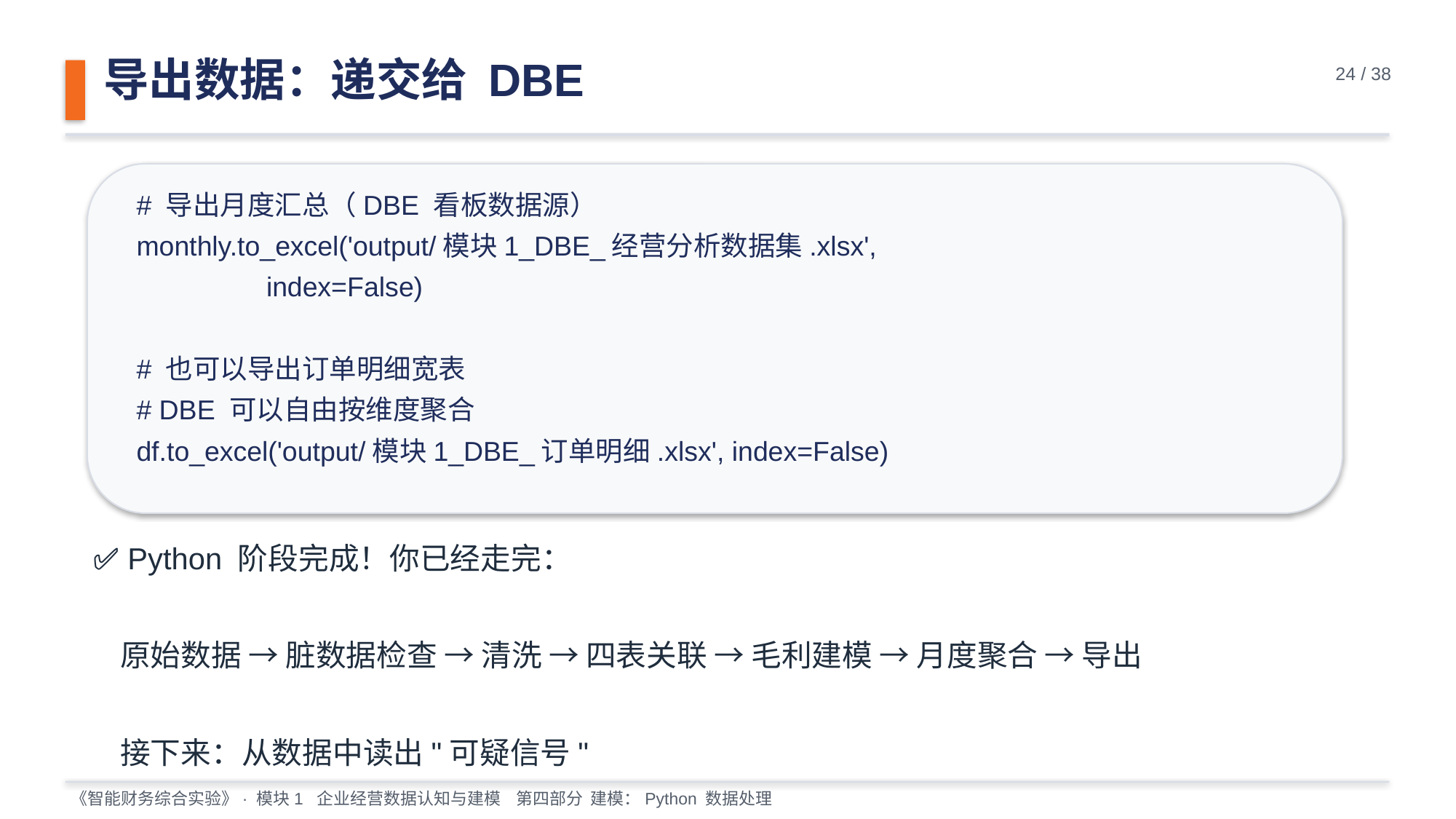

导出数据：递交给 DBE

24 / 38

# 导出月度汇总（DBE 看板数据源）
monthly.to_excel('output/模块1_DBE_经营分析数据集.xlsx',
                 index=False)

# 也可以导出订单明细宽表
# DBE 可以自由按维度聚合
df.to_excel('output/模块1_DBE_订单明细.xlsx', index=False)
✅ Python 阶段完成！你已经走完：

   原始数据 → 脏数据检查 → 清洗 → 四表关联 → 毛利建模 → 月度聚合 → 导出

   接下来：从数据中读出"可疑信号"

《智能财务综合实验》· 模块1  企业经营数据认知与建模    第四部分  建模：Python 数据处理